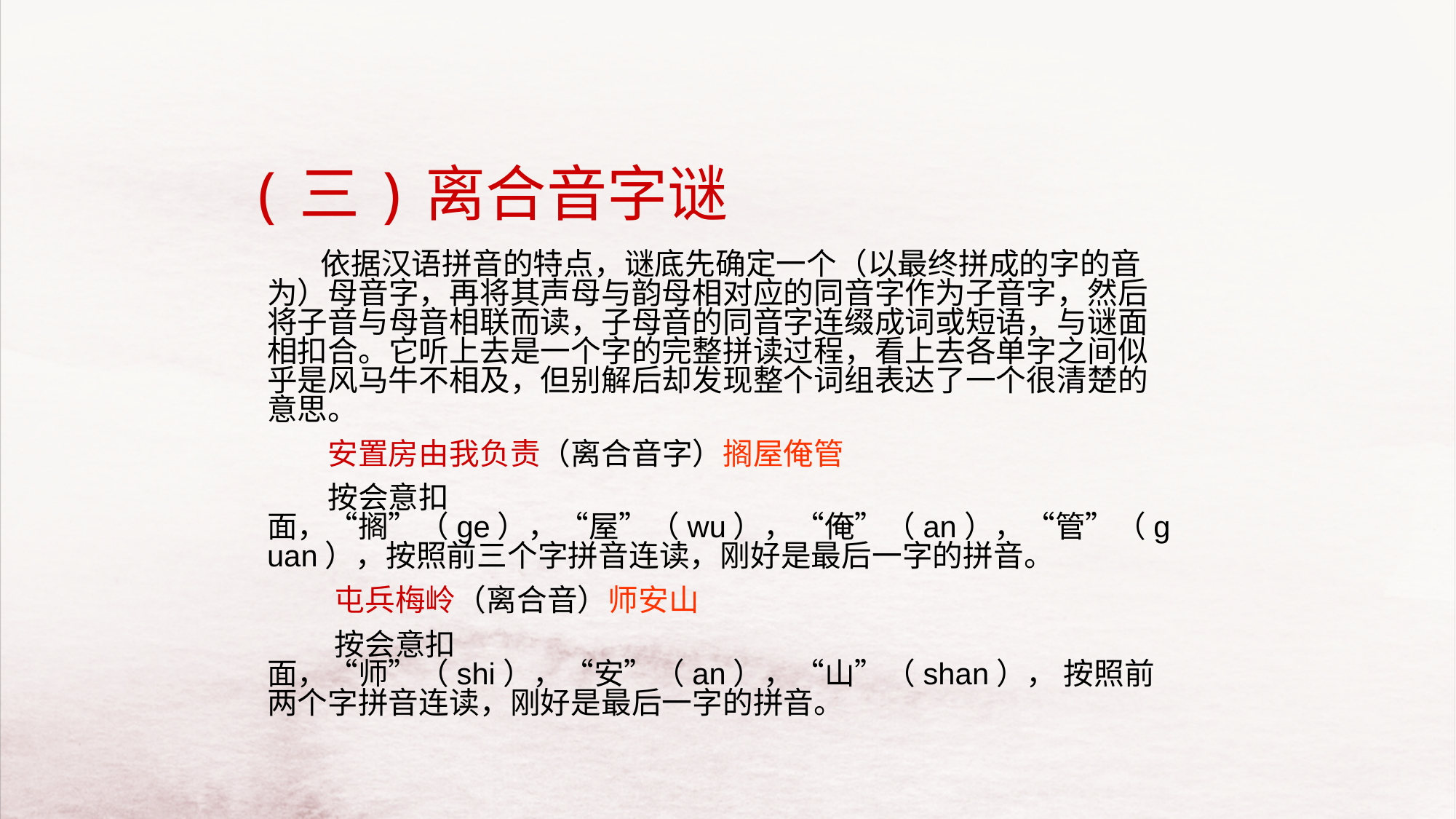

# (三)离合音字谜
            依据汉语拼音的特点，谜底先确定一个（以最终拼成的字的音为）母音字，再将其声母与韵母相对应的同音字作为子音字，然后将子音与母音相联而读，子母音的同音字连缀成词或短语，与谜面相扣合。它听上去是一个字的完整拼读过程，看上去各单字之间似乎是风马牛不相及，但别解后却发现整个词组表达了一个很清楚的意思。
            安置房由我负责（离合音字）搁屋俺管
            按会意扣面，“搁”（ge），“屋”（wu），“俺”（an），“管”（guan），按照前三个字拼音连读，刚好是最后一字的拼音。
             屯兵梅岭（离合音）师安山
             按会意扣面，“师”（shi），“安”（an），“山”（shan）， 按照前两个字拼音连读，刚好是最后一字的拼音。